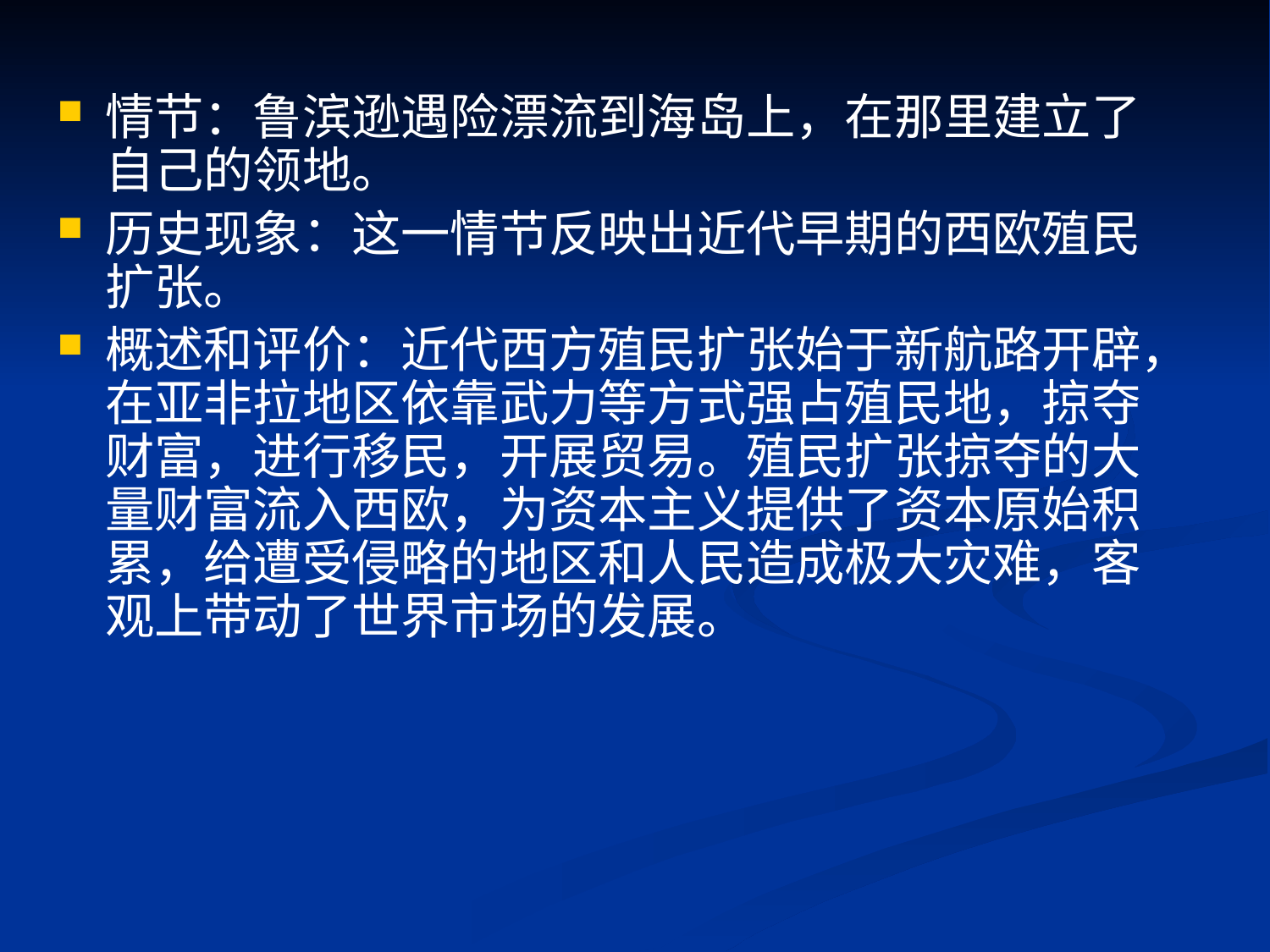

情节：鲁滨逊遇险漂流到海岛上，在那里建立了自己的领地。
历史现象：这一情节反映出近代早期的西欧殖民扩张。
概述和评价：近代西方殖民扩张始于新航路开辟，在亚非拉地区依靠武力等方式强占殖民地，掠夺财富，进行移民，开展贸易。殖民扩张掠夺的大量财富流入西欧，为资本主义提供了资本原始积累，给遭受侵略的地区和人民造成极大灾难，客观上带动了世界市场的发展。